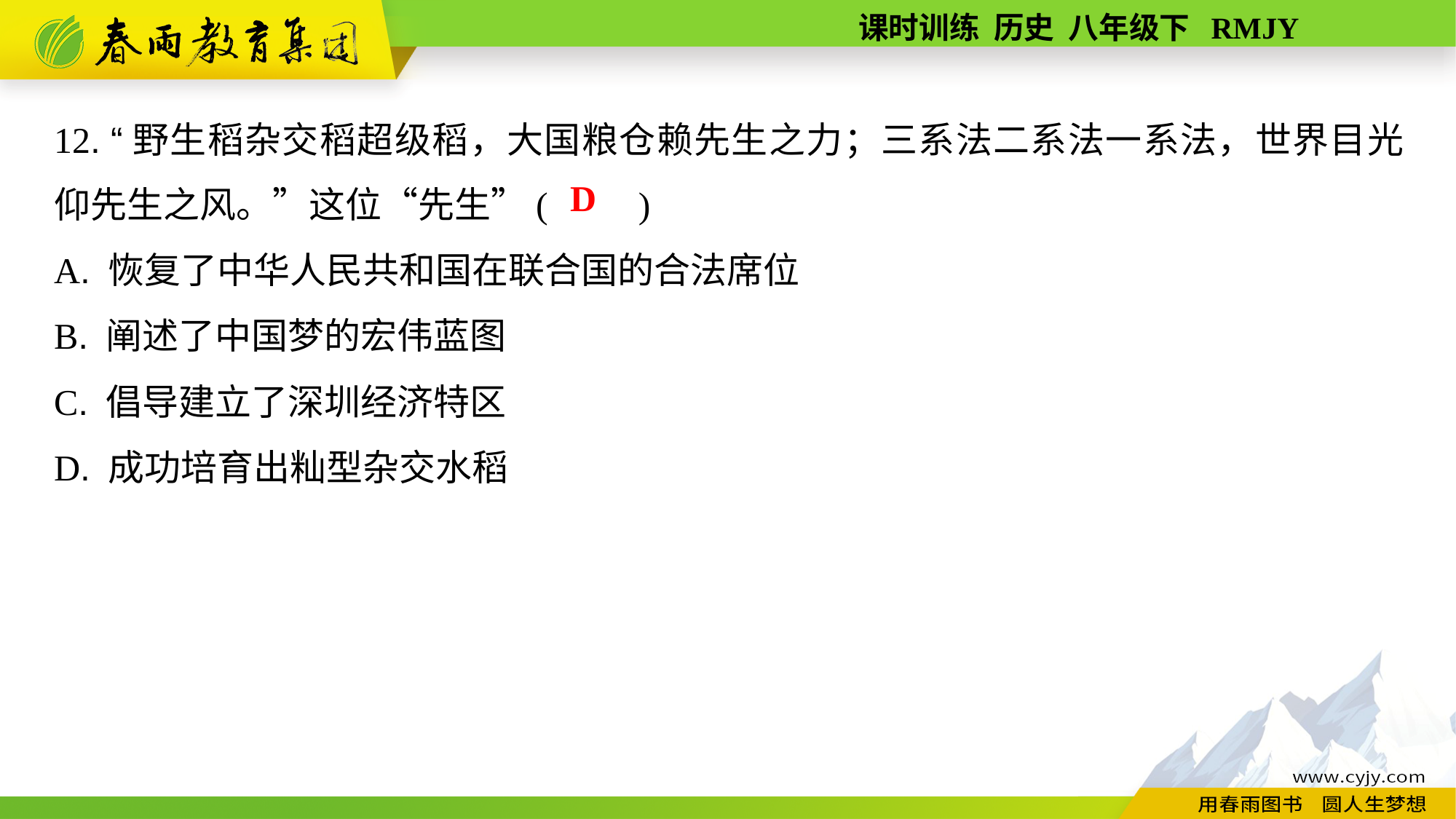

12. “野生稻杂交稻超级稻，大国粮仓赖先生之力；三系法二系法一系法，世界目光仰先生之风。”这位“先生”(　　)
A. 恢复了中华人民共和国在联合国的合法席位
B. 阐述了中国梦的宏伟蓝图
C. 倡导建立了深圳经济特区
D. 成功培育出籼型杂交水稻
D